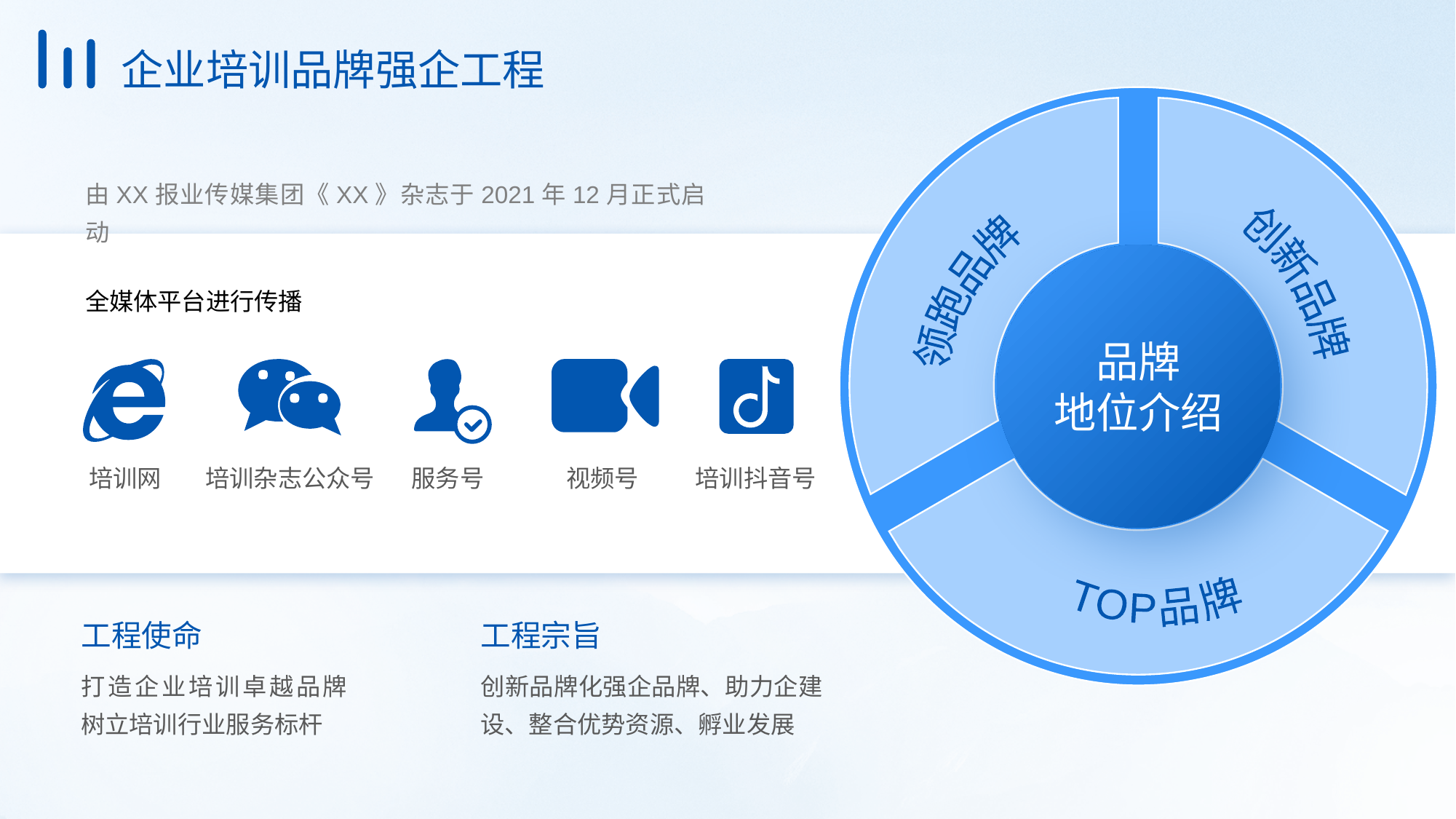

企业培训品牌强企工程

TOP品牌
由XX报业传媒集团《XX》杂志于2021年12月正式启动
创新品牌
领跑品牌

全媒体平台进行传播
品牌
地位介绍

培训网
培训杂志公众号
服务号
视频号
培训抖音号
工程使命
工程宗旨
打造企业培训卓越品牌 树立培训行业服务标杆
创新品牌化强企品牌、助力企建设、整合优势资源、孵业发展